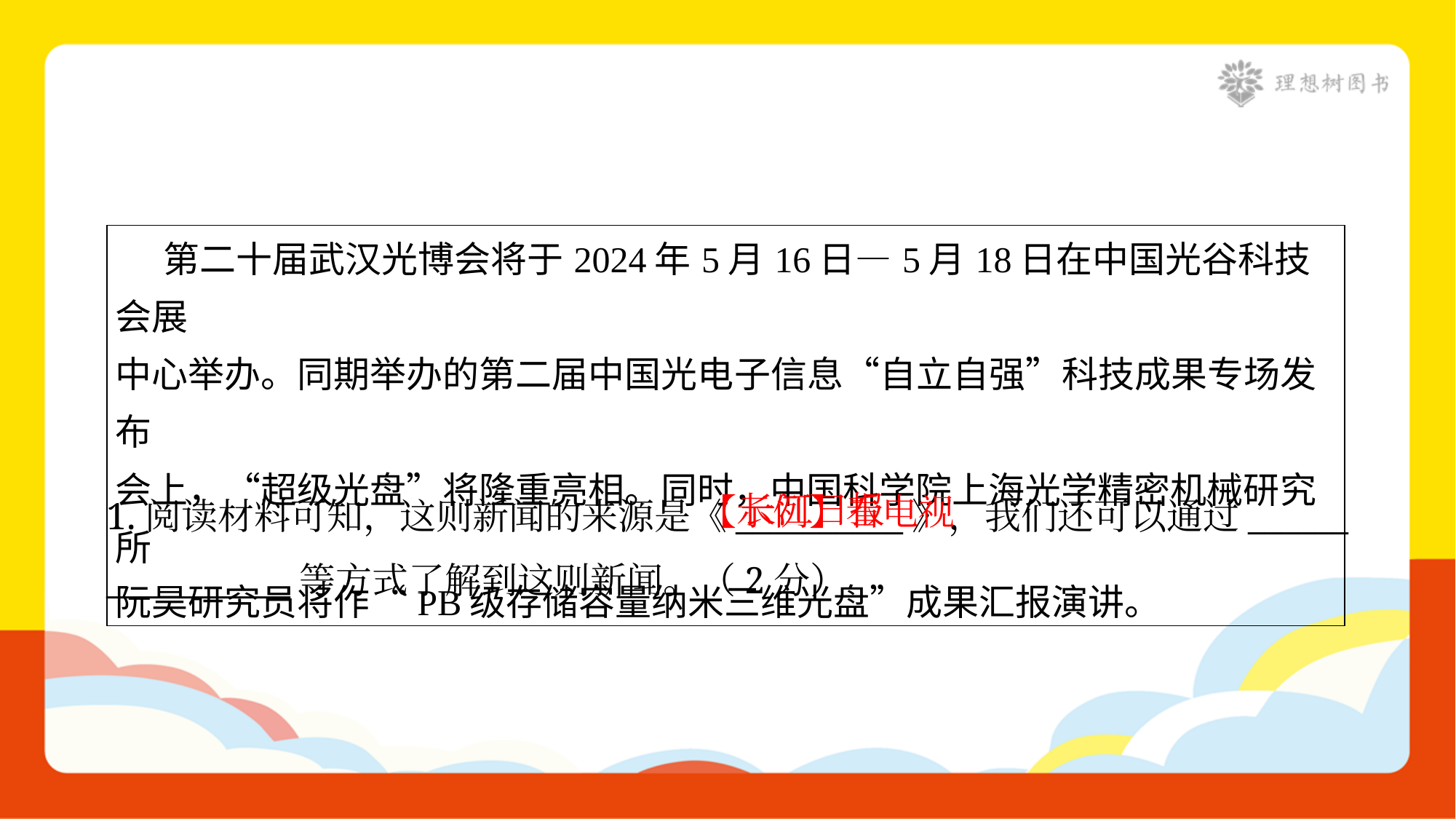

| 第二十届武汉光博会将于2024年5月16日—5月18日在中国光谷科技会展 中心举办。同期举办的第二届中国光电子信息“自立自强”科技成果专场发布 会上，“超级光盘”将隆重亮相。同时，中国科学院上海光学精密机械研究所 阮昊研究员将作“PB级存储容量纳米三维光盘”成果汇报演讲。 |
| --- |
                                                               【示例】看电视
长江日报
1.阅读材料可知，这则新闻的来源是《__________》，我们还可以通过______
___________等方式了解到这则新闻。（2分）